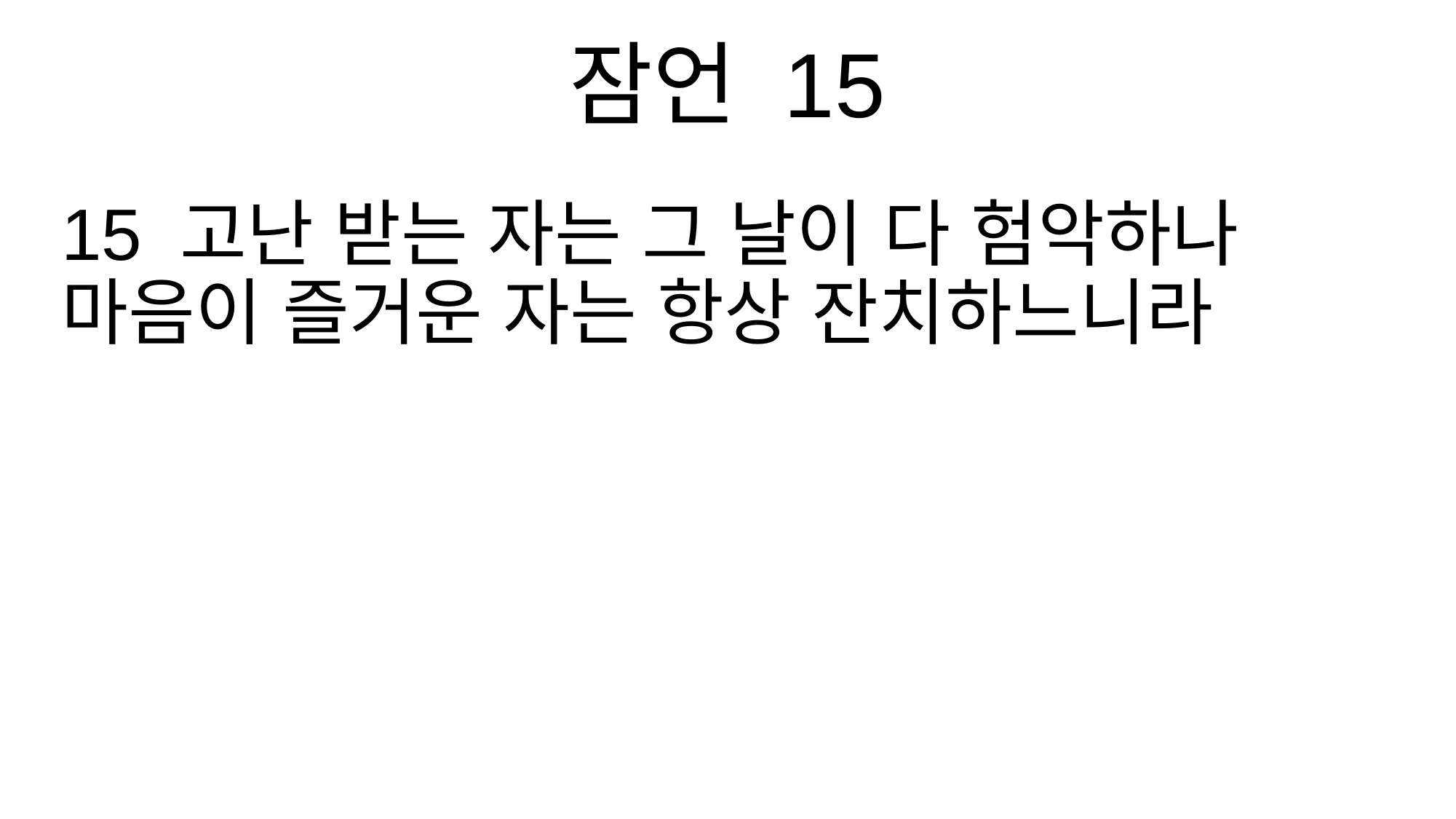

잠언 15
15 고난 받는 자는 그 날이 다 험악하나 마음이 즐거운 자는 항상 잔치하느니라